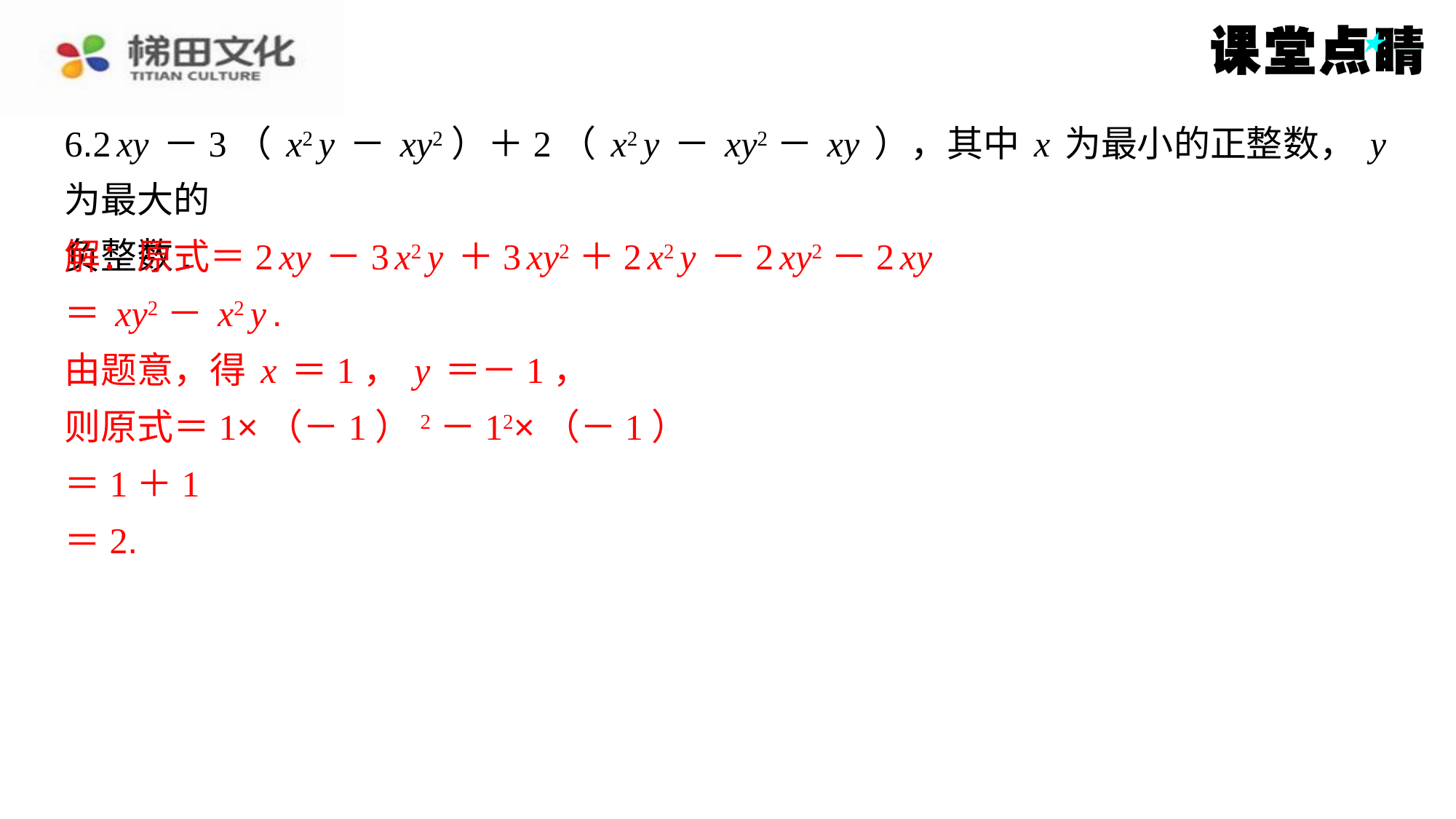

6.2xy－3（x2y－xy2）＋2（x2y－xy2－xy），其中x为最小的正整数，y为最大的
负整数.
解：原式＝2xy－3x2y＋3xy2＋2x2y－2xy2－2xy
＝xy2－x2y.
由题意，得x＝1，y＝－1，
则原式＝1×（－1）2－12×（－1）
＝1＋1
＝2.
解：原式＝2xy－3x2y＋3xy2＋2x2y－2xy2－2xy
＝xy2－x2y.
由题意，得x＝1，y＝－1，
则原式＝1×（－1）2－12×（－1）
＝1＋1
＝2.